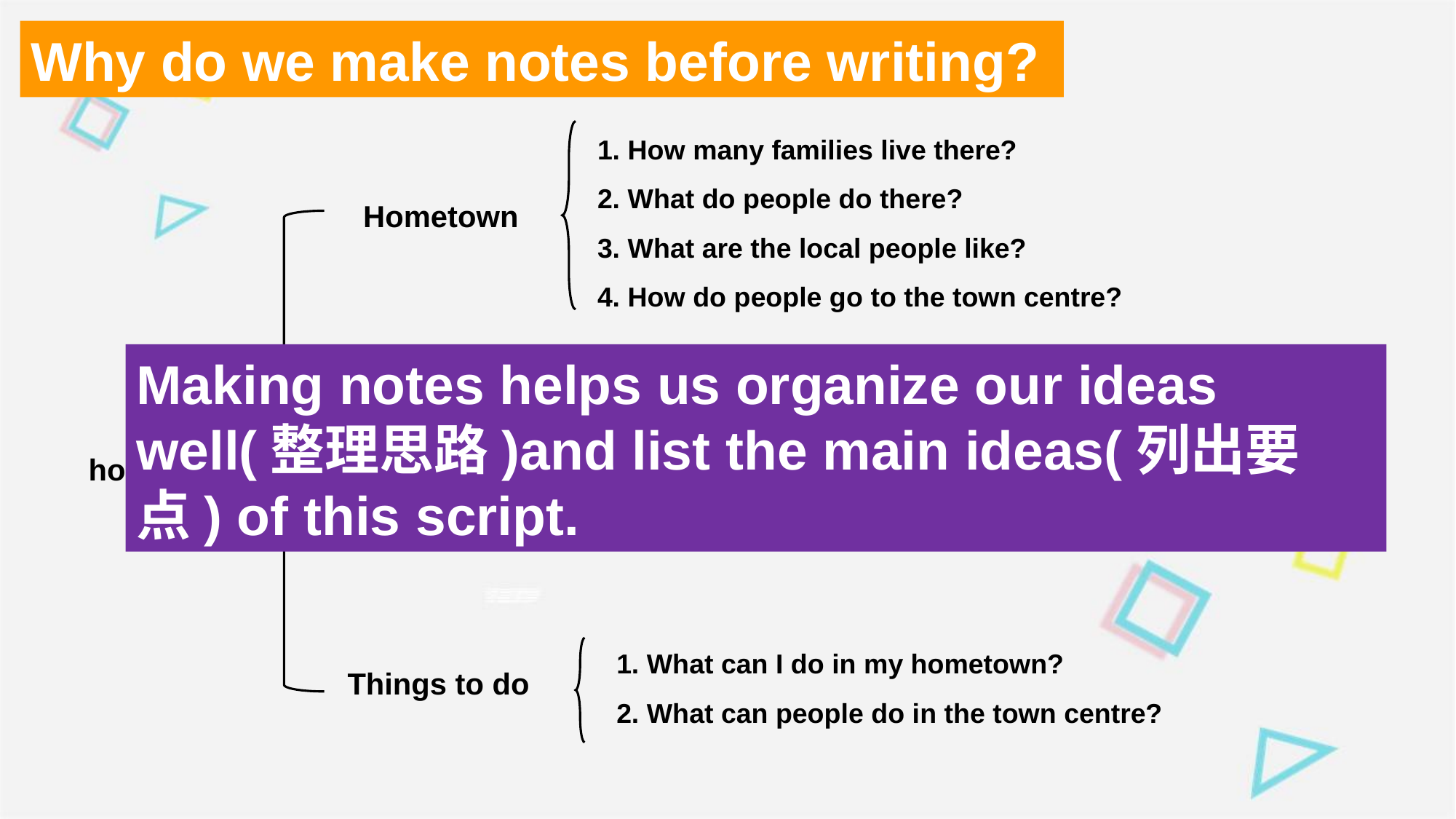

Why do we make notes before writing?
1. How many families live there?
2. What do people do there?
3. What are the local people like?
4. How do people go to the town centre?

Hometown

1. Where do I live?
2. Where is my house?
3. How many floors are there in my house?
4. How is the environment (环境)?

Making notes helps us organize our ideas well(整理思路)and list the main ideas(列出要点) of this script.

My hometown
My house
1. What can I do in my hometown?
2. What can people do in the town centre?

Things to do